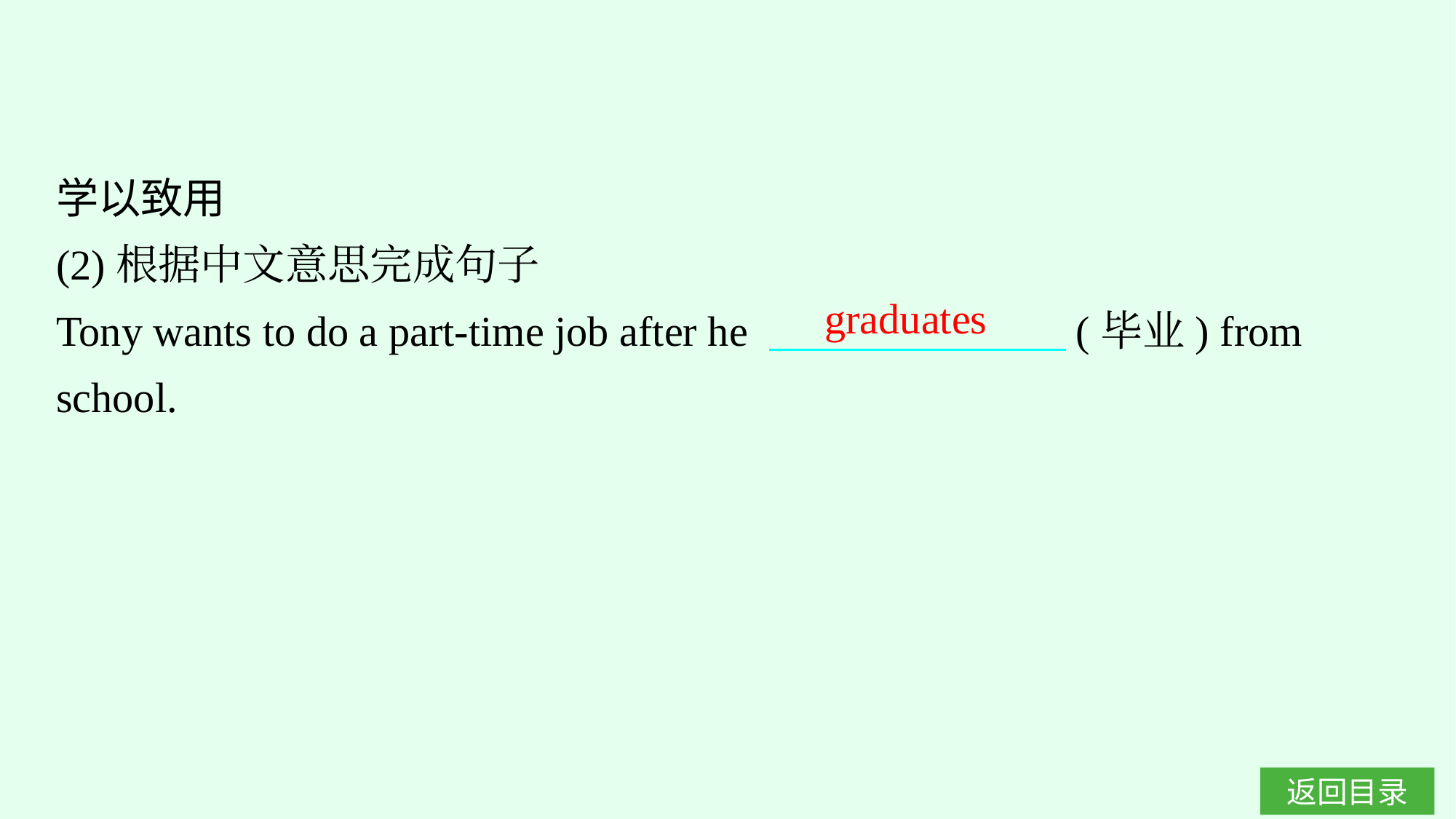

学以致用
(2)根据中文意思完成句子
Tony wants to do a part-time job after he 　　　　　　　(毕业) from school.
graduates